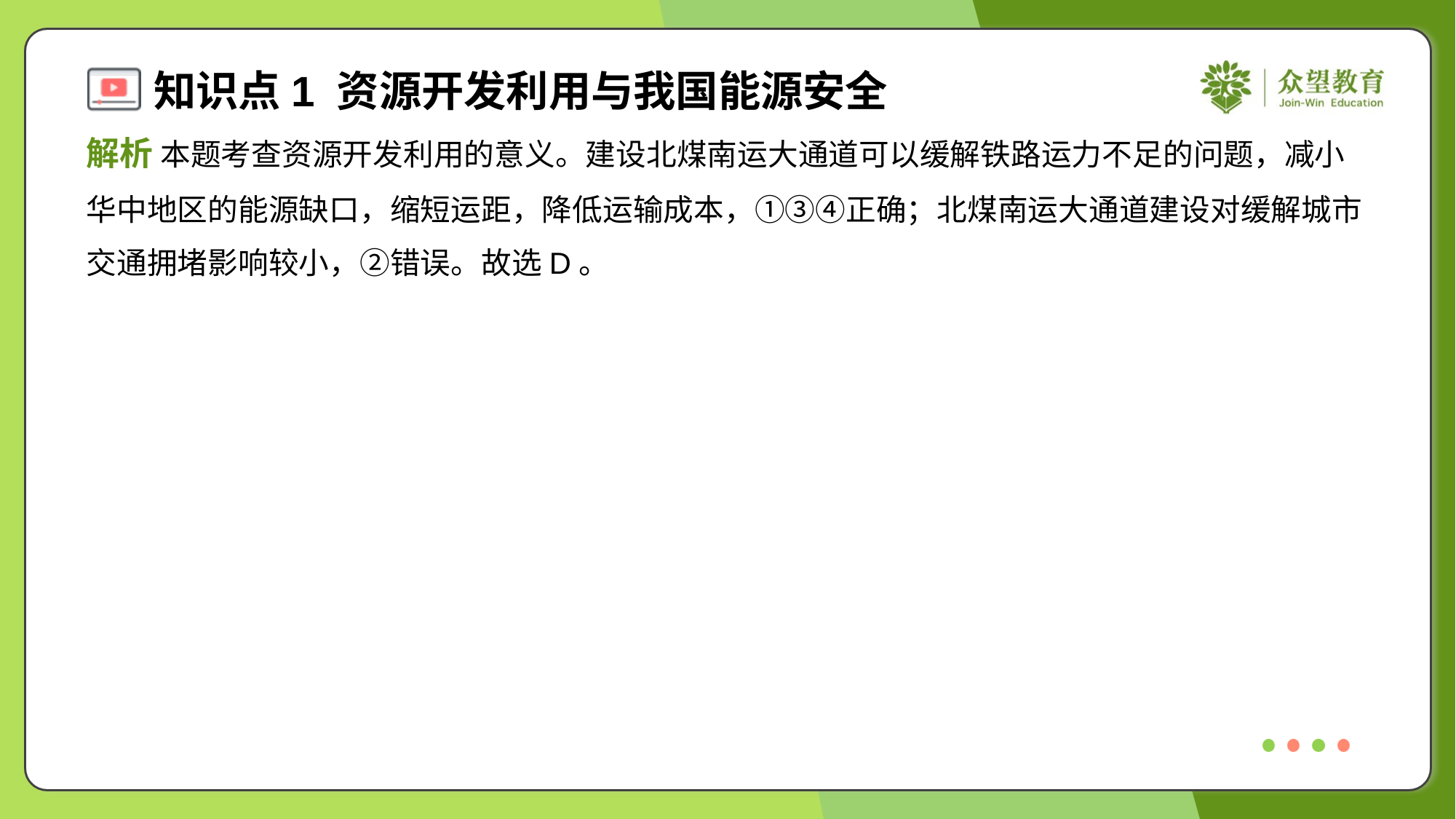

解析 本题考查资源开发利用的意义。建设北煤南运大通道可以缓解铁路运力不足的问题，减小
华中地区的能源缺口，缩短运距，降低运输成本，①③④正确；北煤南运大通道建设对缓解城市
交通拥堵影响较小，②错误。故选D。